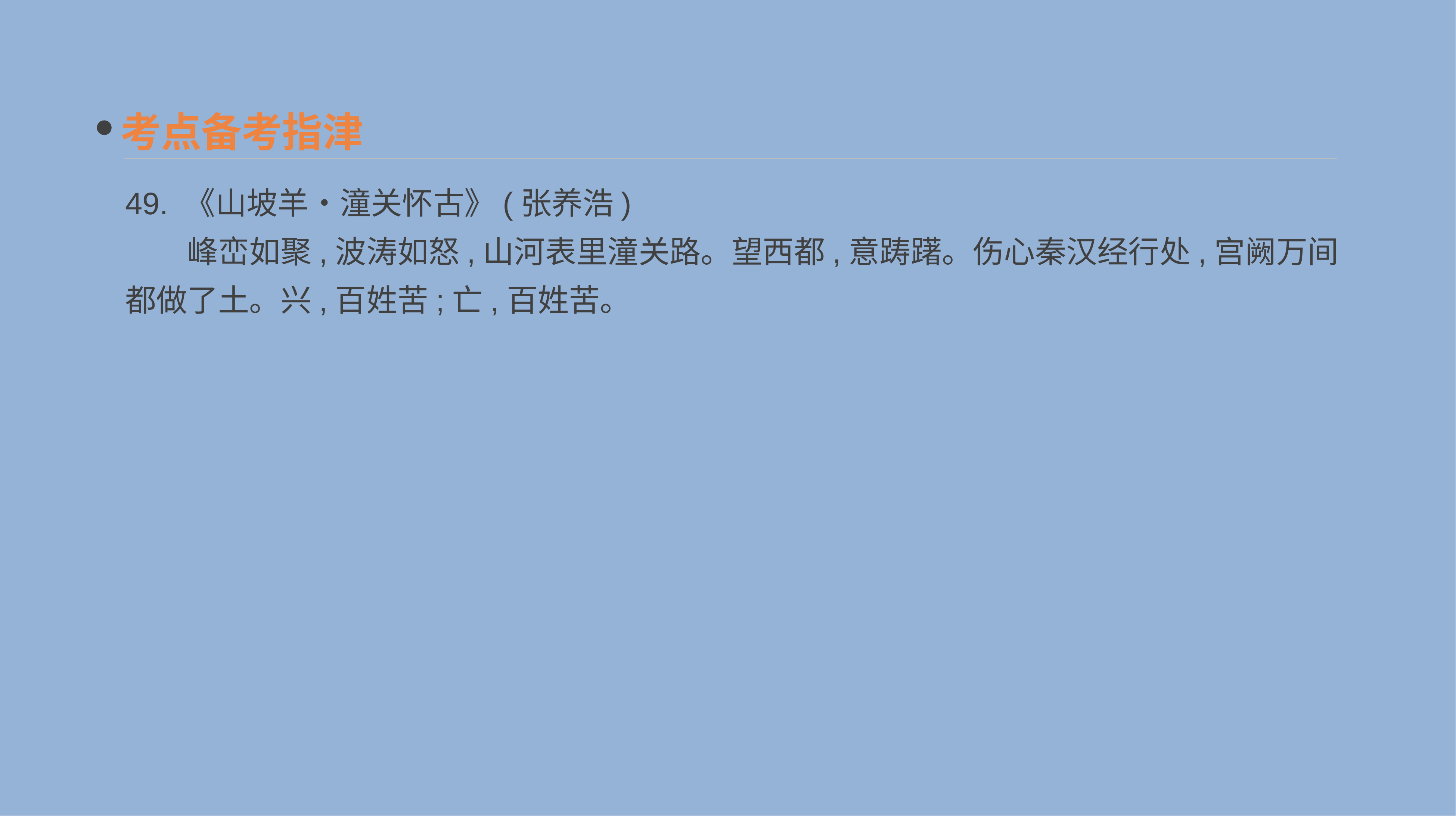

考点备考指津

49. 《山坡羊•潼关怀古》(张养浩)
　　峰峦如聚,波涛如怒,山河表里潼关路。望西都,意踌躇。伤心秦汉经行处,宫阙万间都做了土。兴,百姓苦;亡,百姓苦。